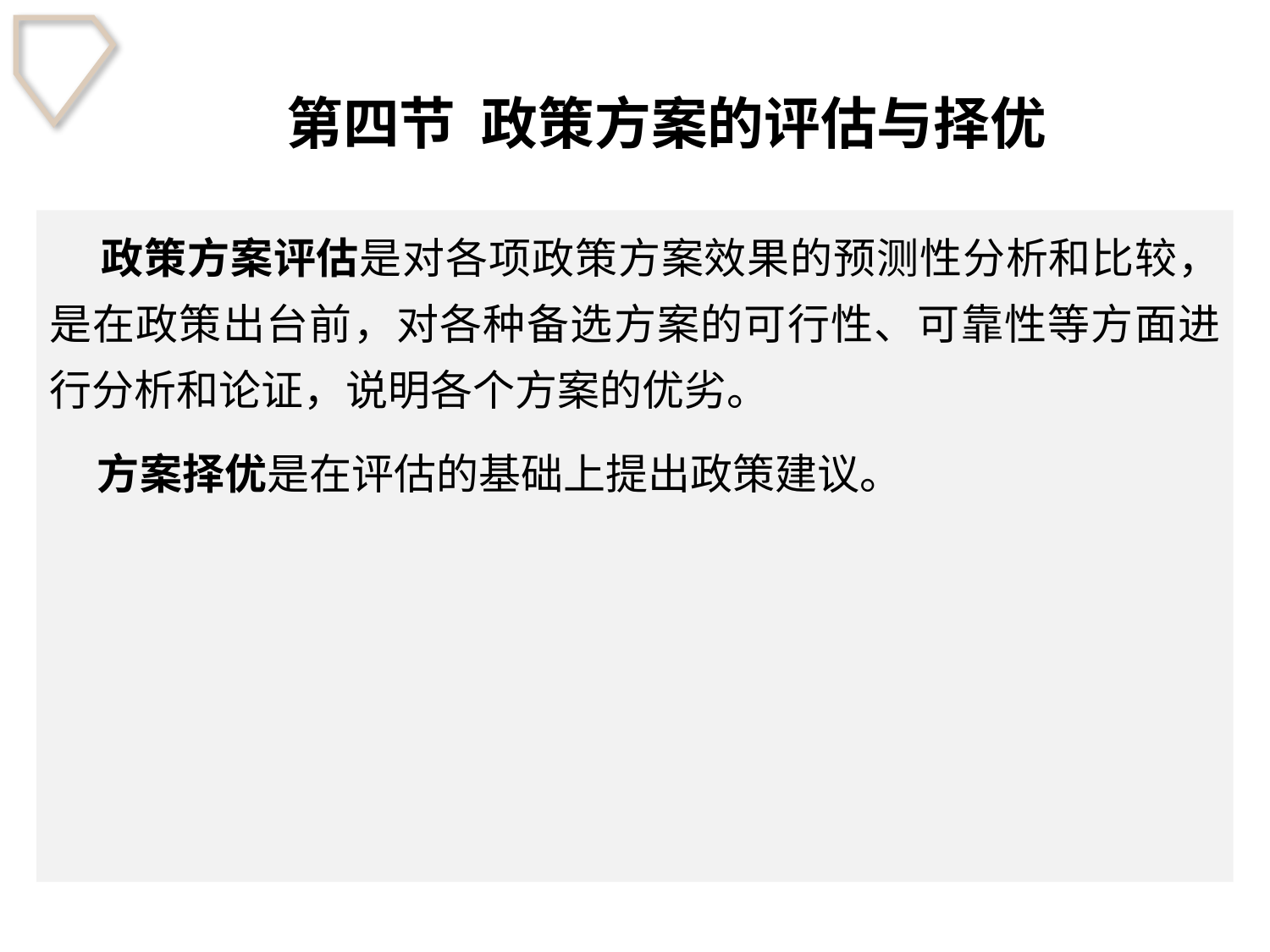

# 第四节  政策方案的评估与择优
    政策方案评估是对各项政策方案效果的预测性分析和比较，是在政策出台前，对各种备选方案的可行性、可靠性等方面进行分析和论证，说明各个方案的优劣。
    方案择优是在评估的基础上提出政策建议。